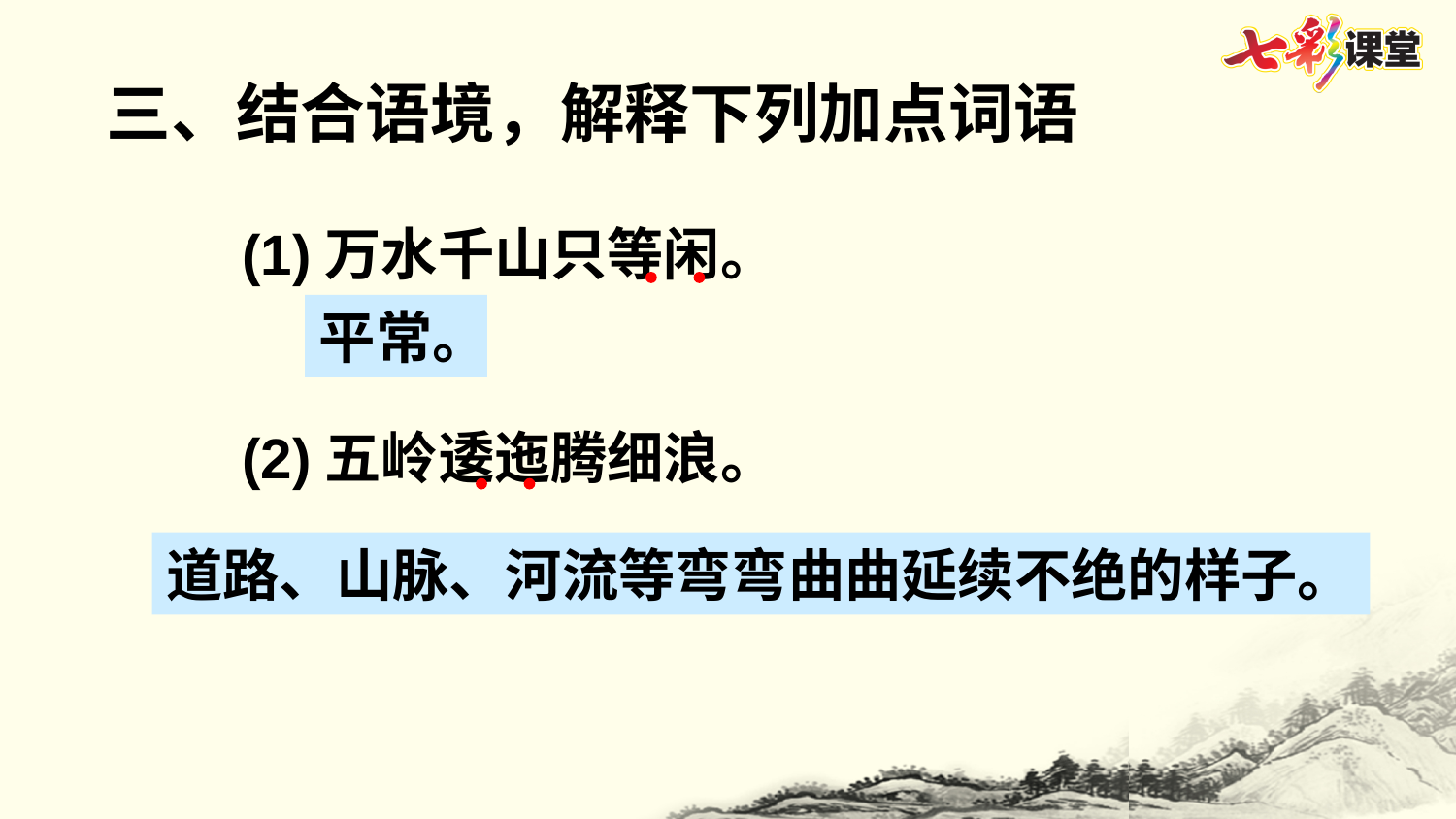

三、结合语境，解释下列加点词语
(1)万水千山只等闲。

(2)五岭逶迤腾细浪。

平常。

道路、山脉、河流等弯弯曲曲延续不绝的样子。